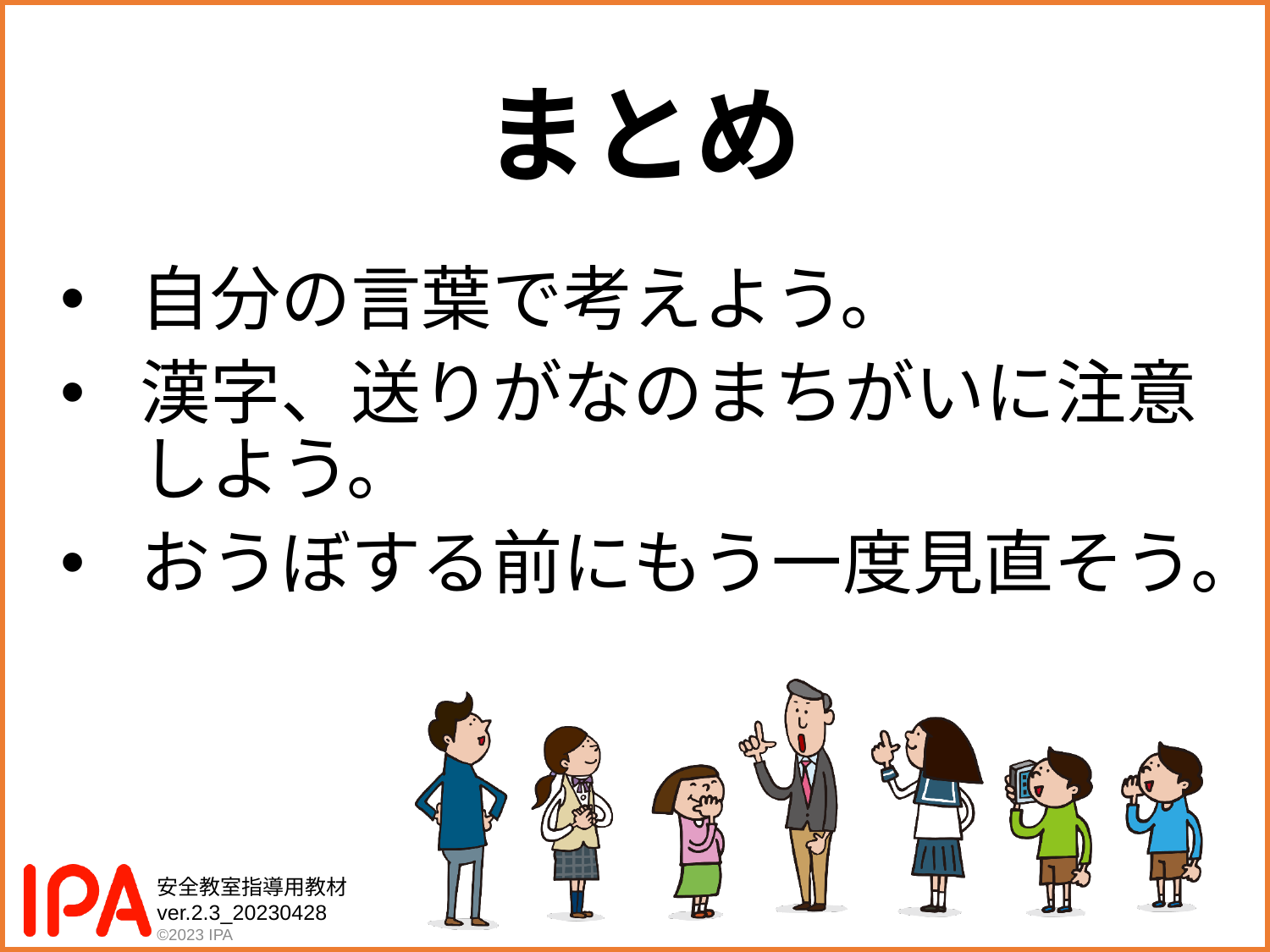

自分の言葉で考えよう。
漢字、送りがなのまちがいに注意しよう。
おうぼする前にもう一度見直そう。